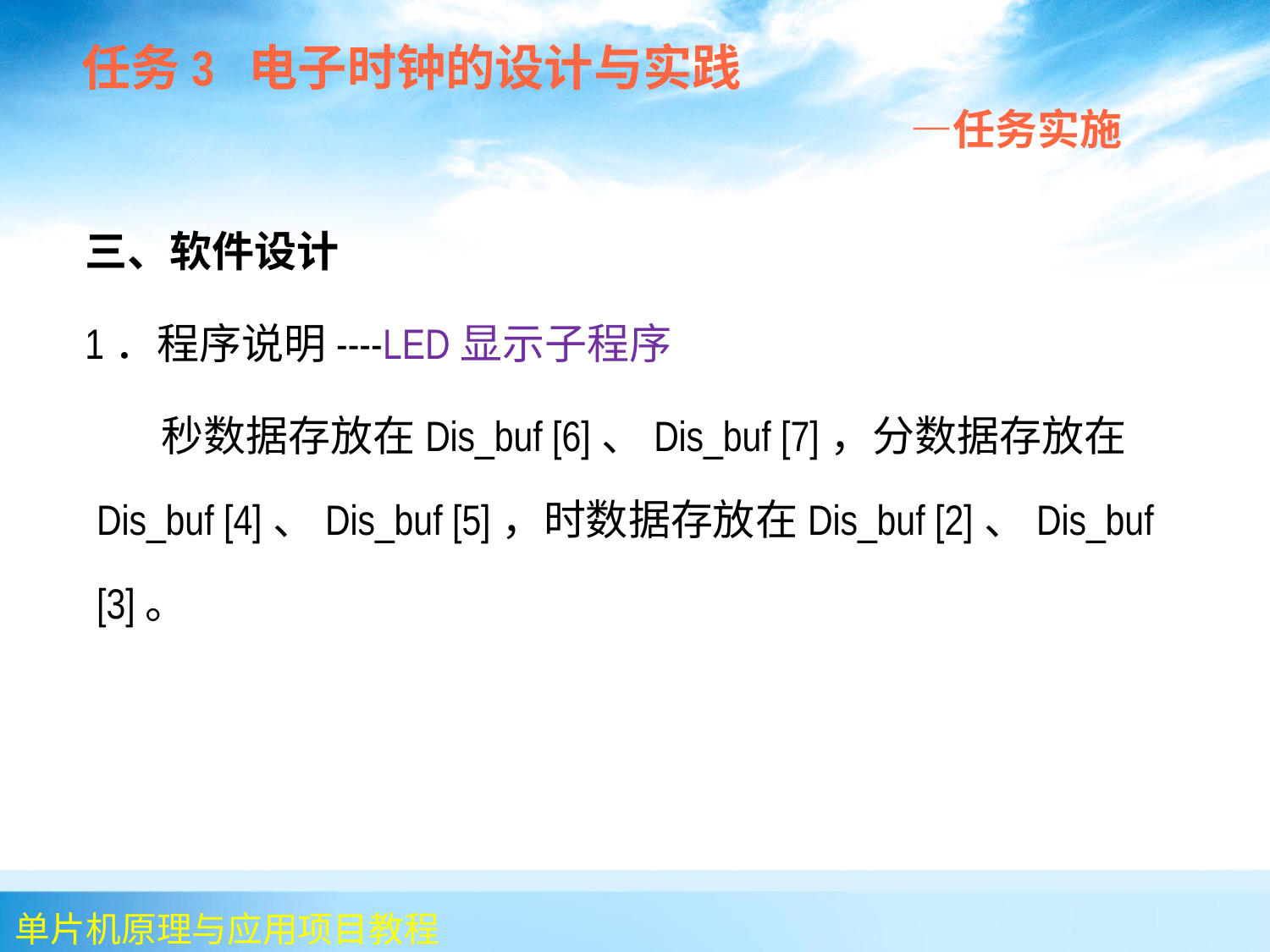

任务3  电子时钟的设计与实践
                                                                              —任务实施
  三、软件设计
   1．程序说明----LED显示子程序
          秒数据存放在Dis_buf [6]、Dis_buf [7]，分数据存放在Dis_buf [4]、Dis_buf [5]，时数据存放在Dis_buf [2]、Dis_buf [3]。